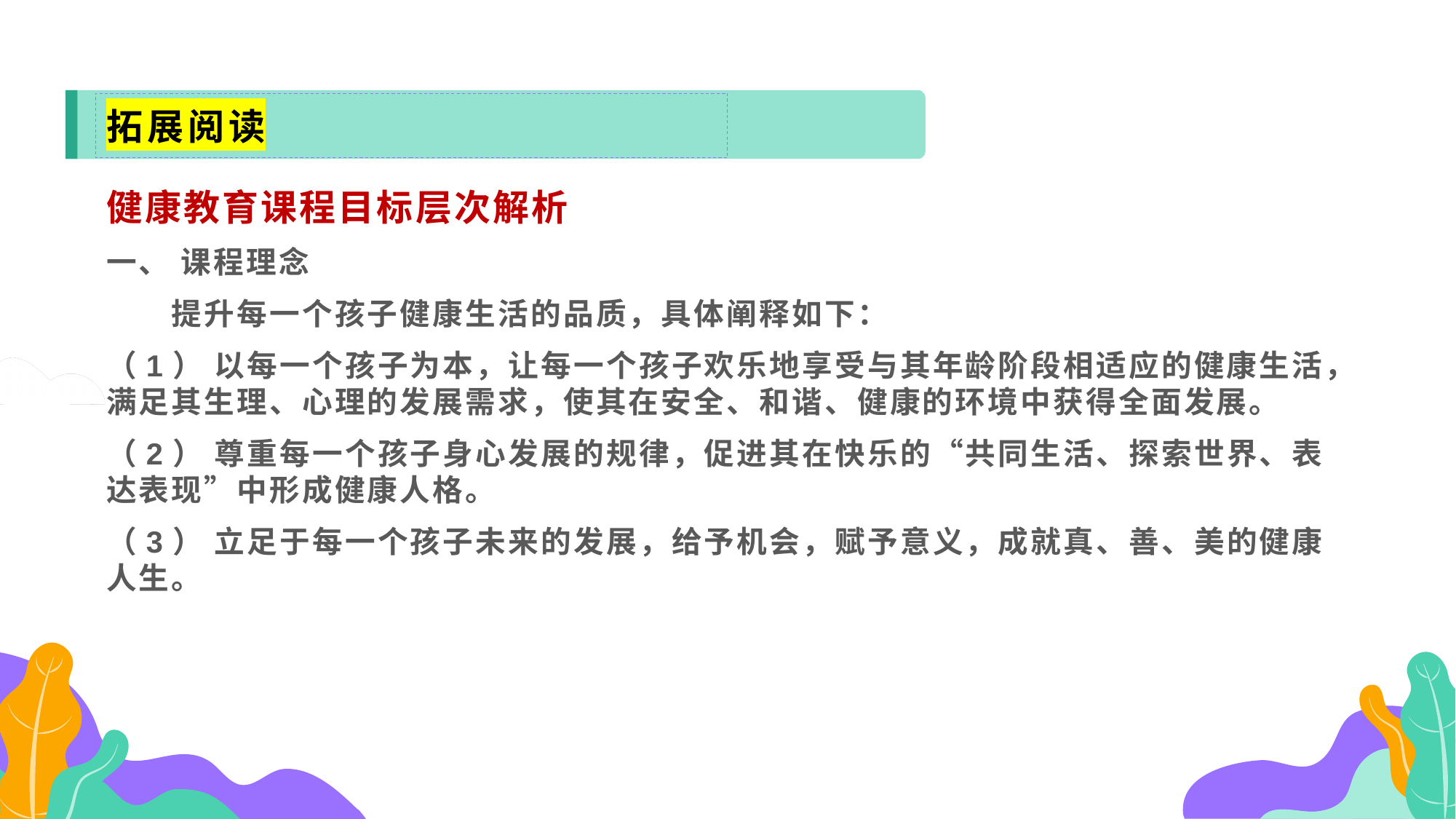

拓展阅读
健康教育课程目标层次解析
一、 课程理念
　　提升每一个孩子健康生活的品质，具体阐释如下：
（1） 以每一个孩子为本，让每一个孩子欢乐地享受与其年龄阶段相适应的健康生活，满足其生理、心理的发展需求，使其在安全、和谐、健康的环境中获得全面发展。
（2） 尊重每一个孩子身心发展的规律，促进其在快乐的“共同生活、探索世界、表达表现”中形成健康人格。
（3） 立足于每一个孩子未来的发展，给予机会，赋予意义，成就真、善、美的健康人生。